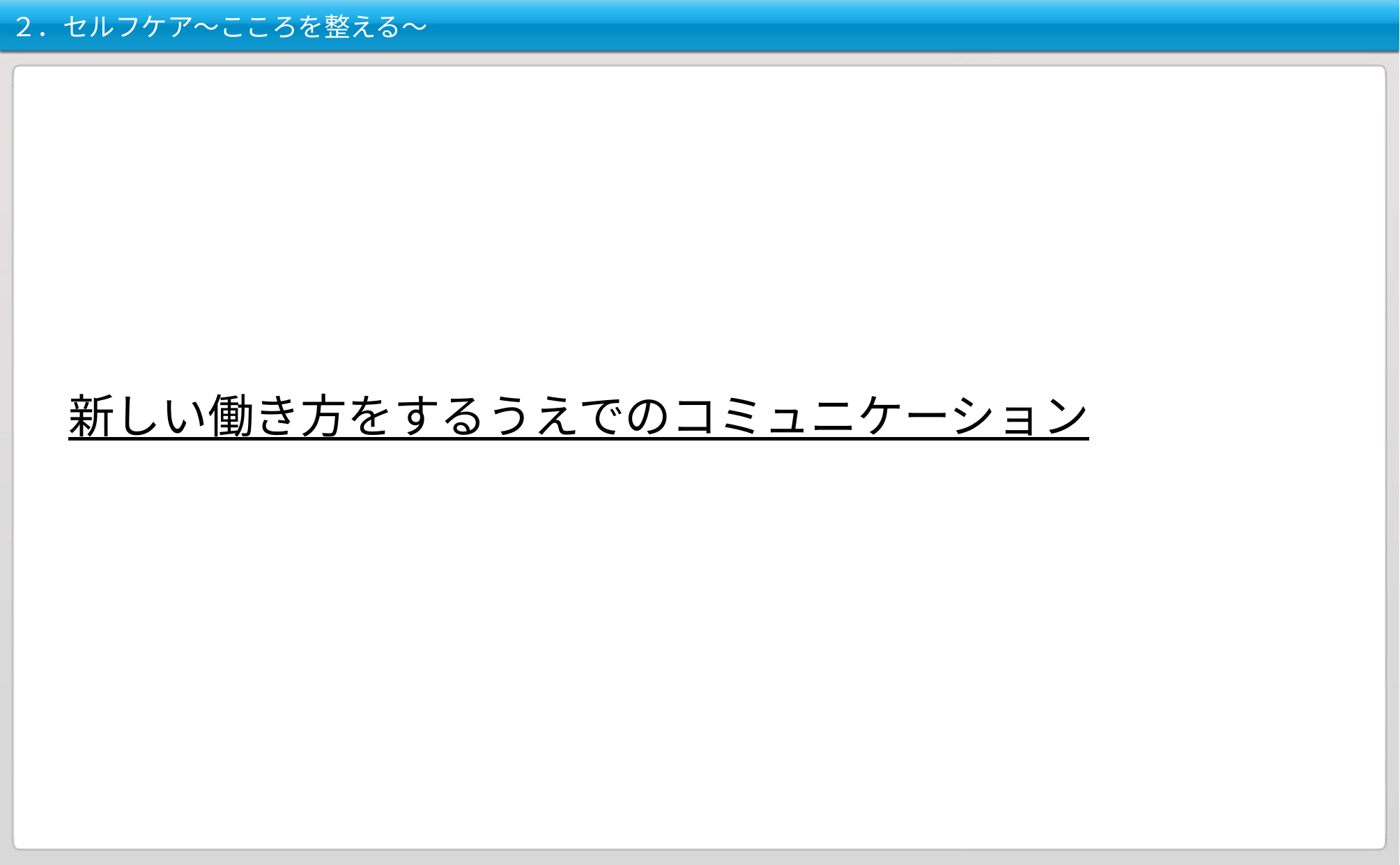

# ２．セルフケア～こころを整える～

新しい働き方をするうえでのコミュニケーション